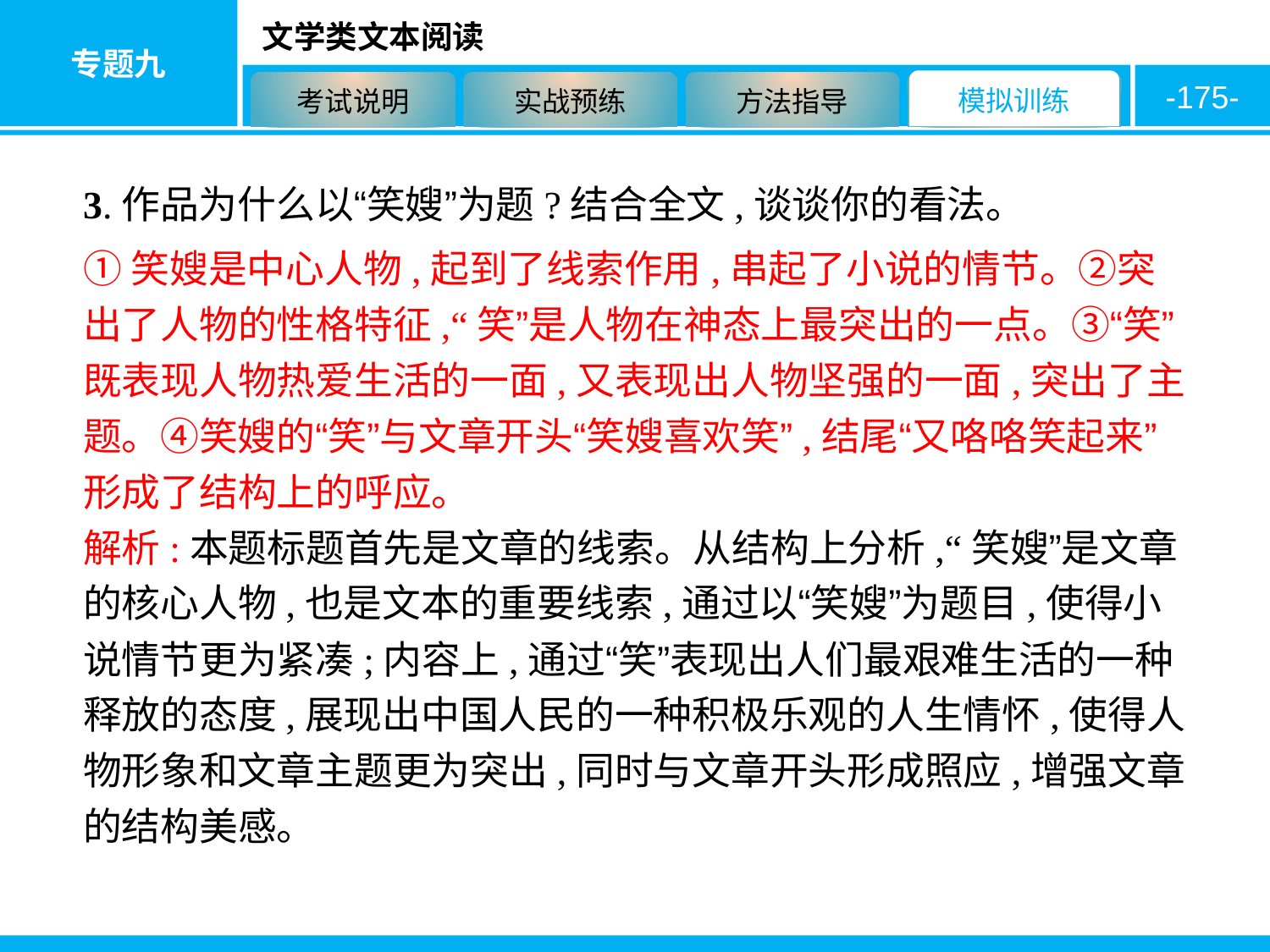

-175-
3.作品为什么以“笑嫂”为题?结合全文,谈谈你的看法。
①笑嫂是中心人物,起到了线索作用,串起了小说的情节。②突出了人物的性格特征,“笑”是人物在神态上最突出的一点。③“笑”既表现人物热爱生活的一面,又表现出人物坚强的一面,突出了主题。④笑嫂的“笑”与文章开头“笑嫂喜欢笑”,结尾“又咯咯笑起来”形成了结构上的呼应。
解析:本题标题首先是文章的线索。从结构上分析,“笑嫂”是文章的核心人物,也是文本的重要线索,通过以“笑嫂”为题目,使得小说情节更为紧凑;内容上,通过“笑”表现出人们最艰难生活的一种释放的态度,展现出中国人民的一种积极乐观的人生情怀,使得人物形象和文章主题更为突出,同时与文章开头形成照应,增强文章的结构美感。